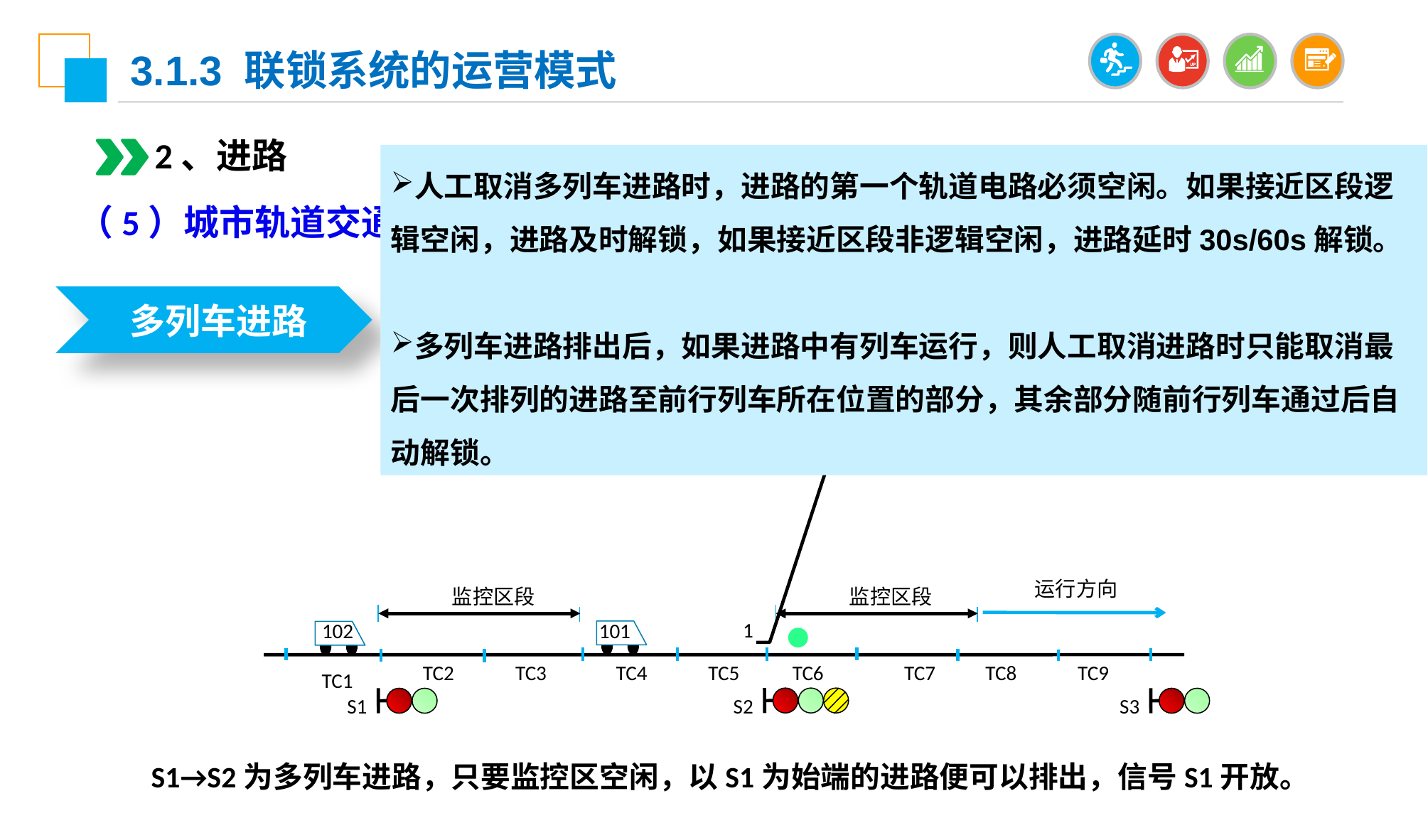

3.1.3 联锁系统的运营模式
2、进路

人工取消多列车进路时，进路的第一个轨道电路必须空闲。如果接近区段逻辑空闲，进路及时解锁，如果接近区段非逻辑空闲，进路延时30s/60s解锁。

多列车进路排出后，如果进路中有列车运行，则人工取消进路时只能取消最后一次排列的进路至前行列车所在位置的部分，其余部分随前行列车通过后自动解锁。
（5）城市轨道交通中的进路
当列车101离开进路始端信号机S1后的监控区后，可以为列车102排列第2条相同终端的进路。

第2条进路排出，列车101驶离进路，进路不解锁，直到第列车102 通过后才能解锁。
在城市轨道交通信号系统中，一条进路中可能出现多列列车在运行。
这种在一条进路中允许多辆列车运行的进路称之为多列车进路。
一条进路中只允许有一列车运行称之为单列车进路。

多列车进路

 监控区段

 监控区段

 运行方向
 1
102
101

 TC1

TC2
TC3
TC4
TC5
TC6
TC7
TC8
TC9
S1
S2

S3

S1→S2为多列车进路，只要监控区空闲，以S1为始端的进路便可以排出，信号S1开放。